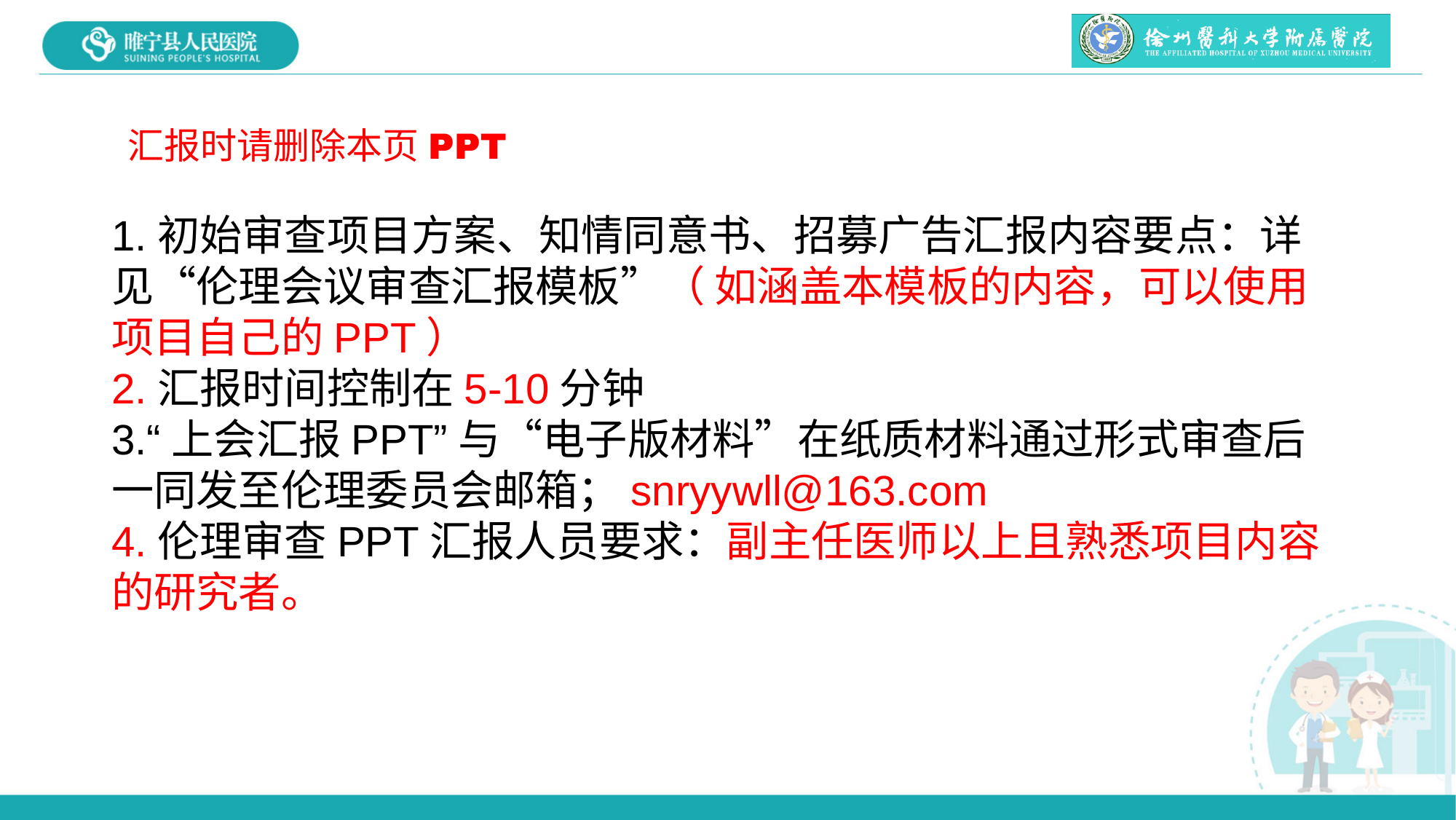

汇报时请删除本页PPT
1.初始审查项目方案、知情同意书、招募广告汇报内容要点：详见“伦理会议审查汇报模板”（ 如涵盖本模板的内容，可以使用项目自己的PPT）2.汇报时间控制在5-10分钟	3.“上会汇报PPT”与“电子版材料”在纸质材料通过形式审查后一同发至伦理委员会邮箱；snryywll@163.com4.伦理审查PPT汇报人员要求：副主任医师以上且熟悉项目内容的研究者。